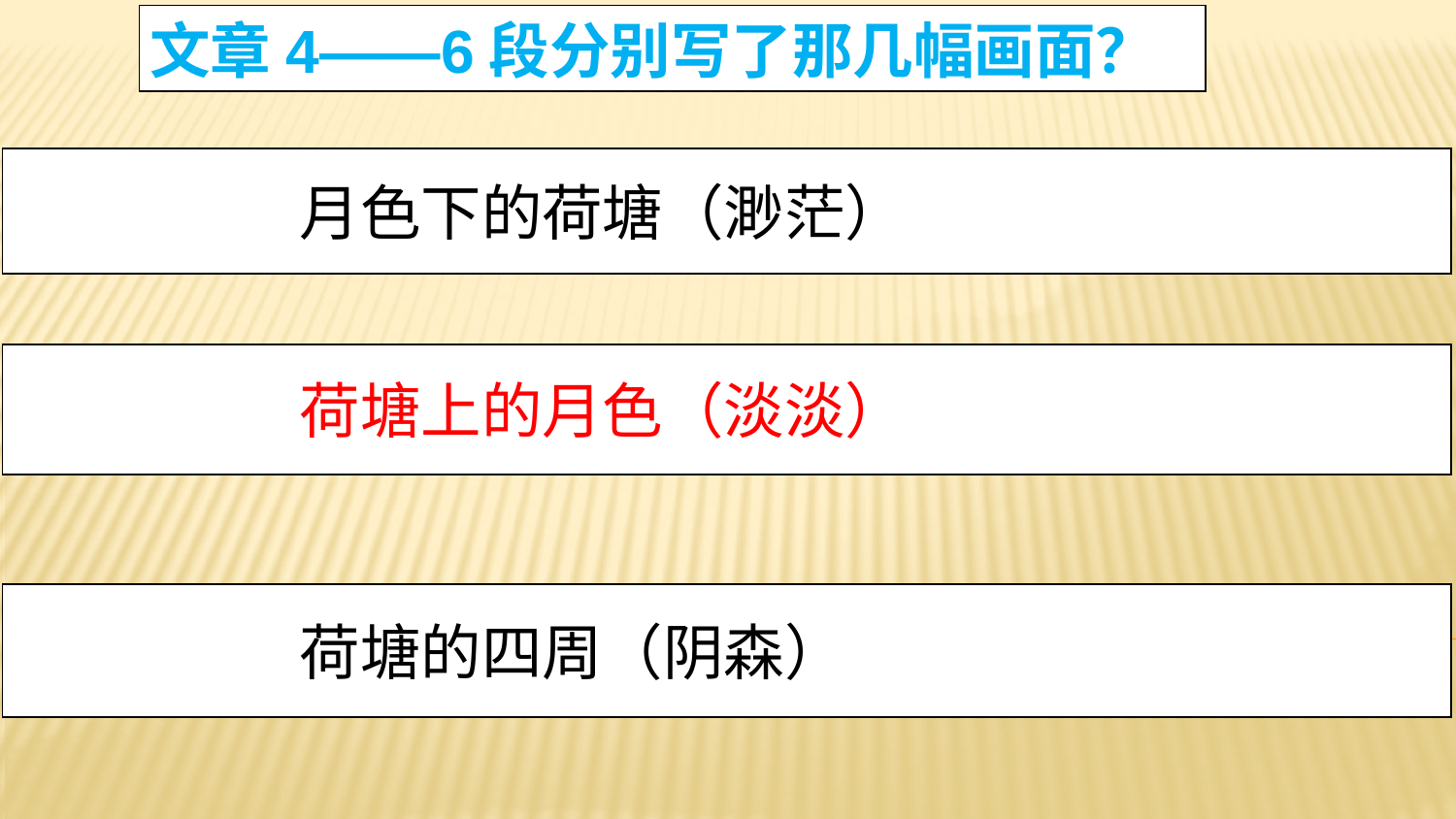

文章4——6段分别写了那几幅画面？
                    月色下的荷塘（渺茫）
                    荷塘上的月色（淡淡）
                    荷塘的四周（阴森）